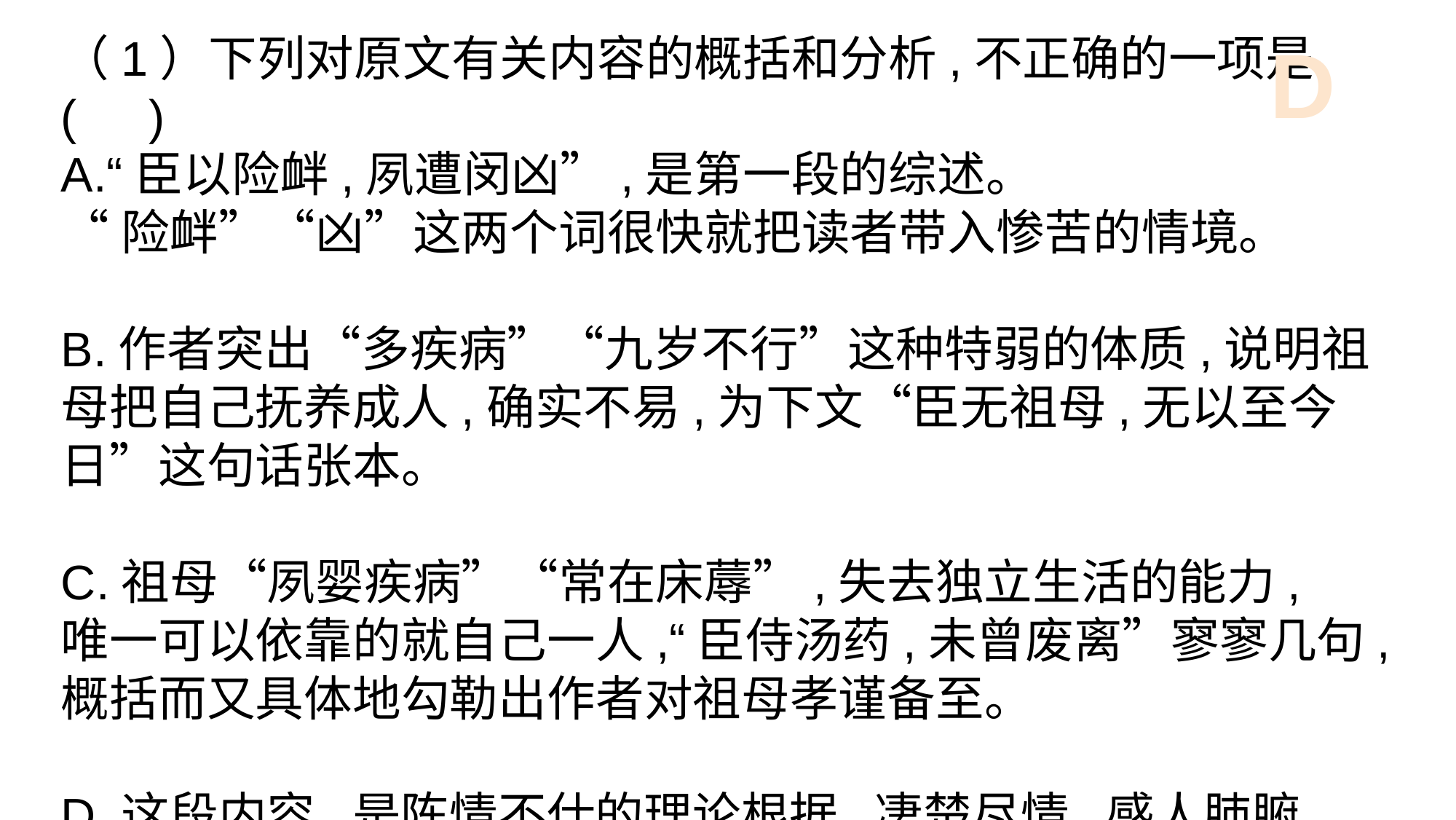

（1）下列对原文有关内容的概括和分析,不正确的一项是(　)
A.“臣以险衅,夙遭闵凶”,是第一段的综述。
“险衅”“凶”这两个词很快就把读者带入惨苦的情境。

B.作者突出“多疾病”“九岁不行”这种特弱的体质,说明祖母把自己抚养成人,确实不易,为下文“臣无祖母,无以至今日”这句话张本。

C.祖母“夙婴疾病”“常在床蓐”,失去独立生活的能力,
唯一可以依靠的就自己一人,“臣侍汤药,未曾废离”寥寥几句,
概括而又具体地勾勒出作者对祖母孝谨备至。

D.这段内容,是陈情不仕的理论根据,凄楚尽情,感人肺腑,
为下文“供养无主”做好铺垫。
D